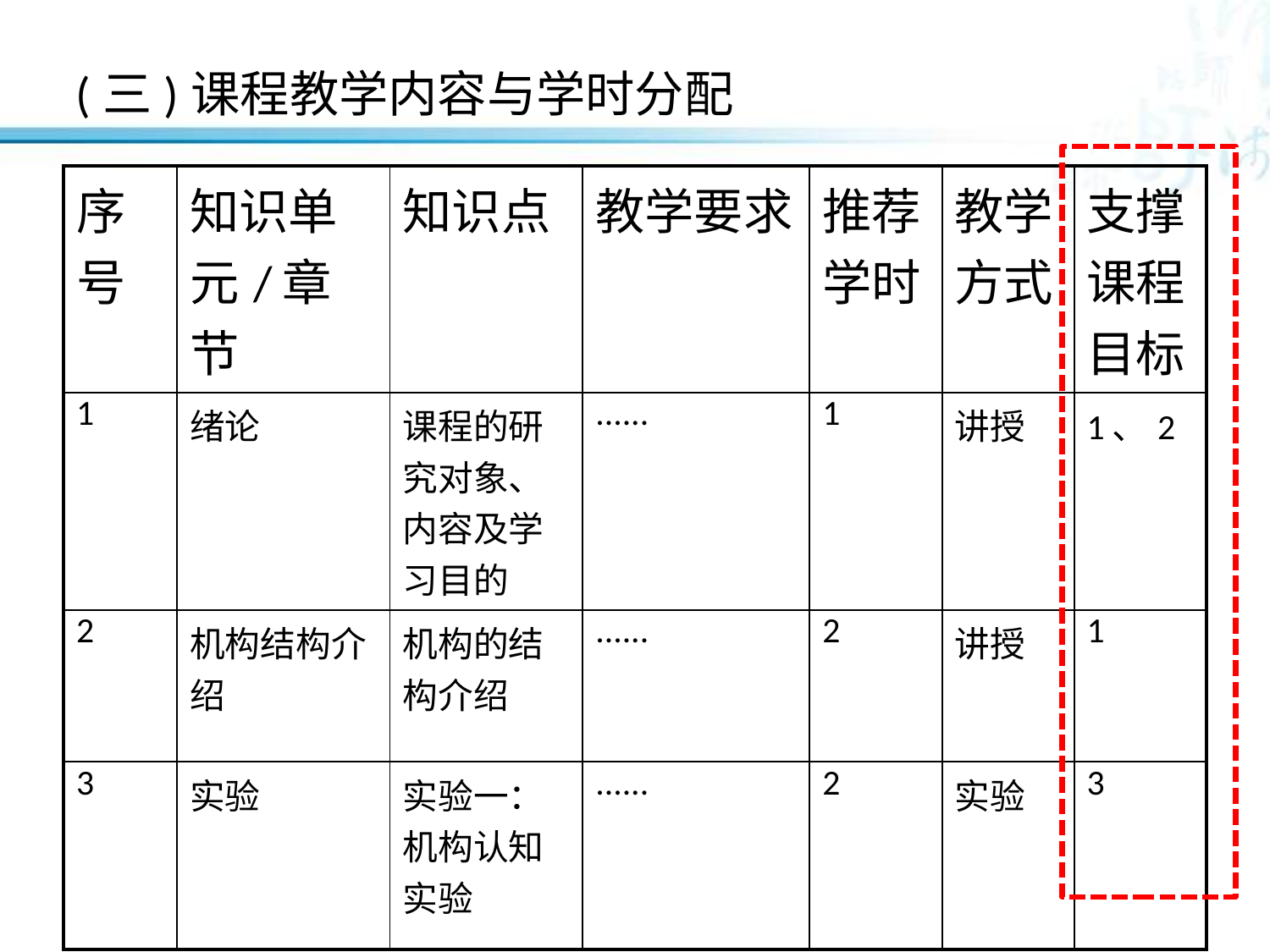

# (三)课程教学内容与学时分配

| 序号 | 知识单元/章节 | 知识点 | 教学要求 | 推荐学时 | 教学方式 | 支撑课程目标 |
| --- | --- | --- | --- | --- | --- | --- |
| 1 | 绪论 | 课程的研究对象、内容及学习目的 | ...... | 1 | 讲授 | 1、2 |
| 2 | 机构结构介绍 | 机构的结构介绍 | ...... | 2 | 讲授 | 1 |
| 3 | 实验 | 实验一：机构认知实验 | ...... | 2 | 实验 | 3 |